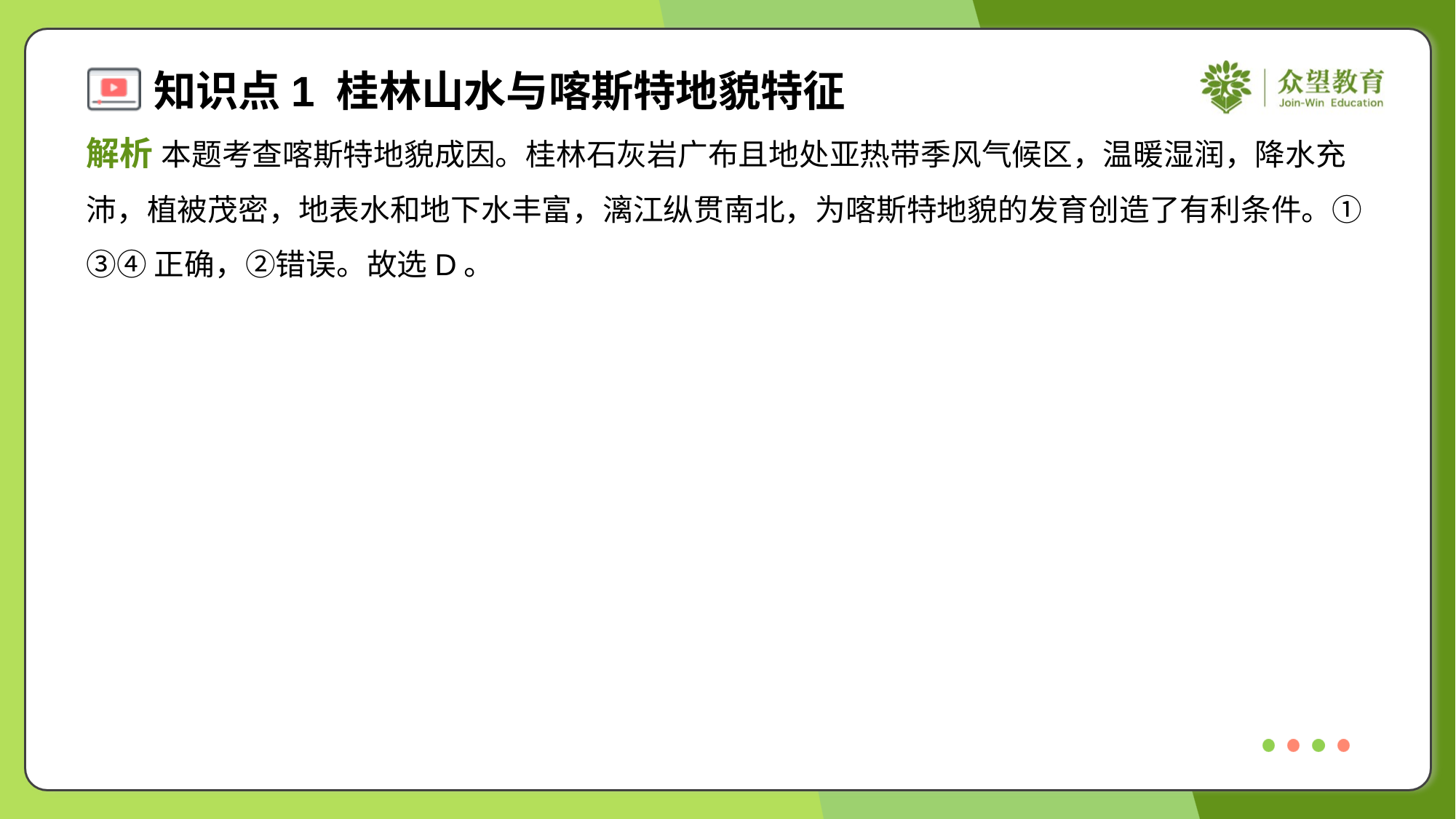

解析 本题考查喀斯特地貌成因。桂林石灰岩广布且地处亚热带季风气候区，温暖湿润，降水充
沛，植被茂密，地表水和地下水丰富，漓江纵贯南北，为喀斯特地貌的发育创造了有利条件。①
③④正确，②错误。故选D。